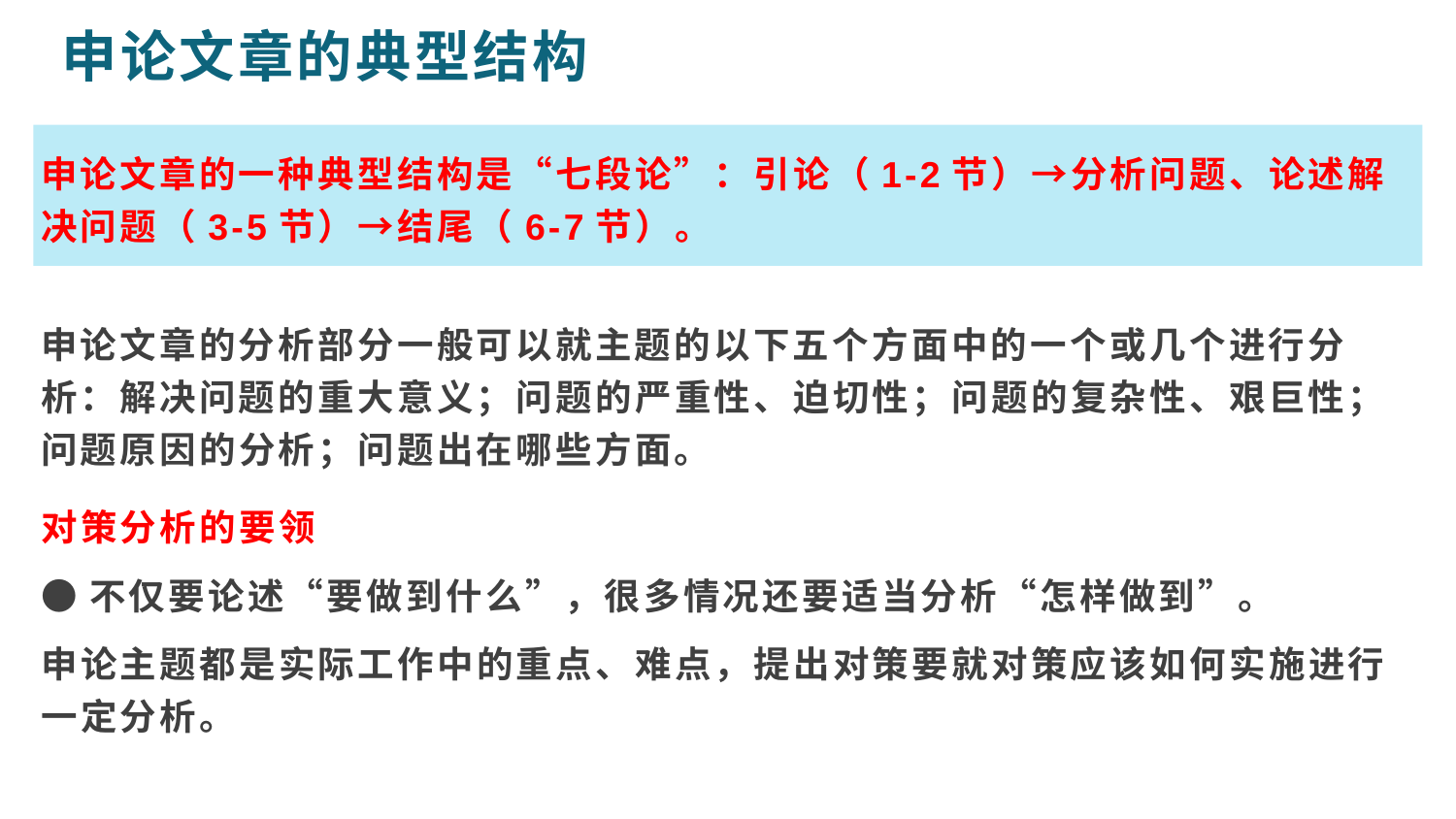

申论文章的典型结构
申论文章的一种典型结构是“七段论”：引论（1-2节）→分析问题、论述解决问题（3-5节）→结尾（6-7节）。
申论文章的分析部分一般可以就主题的以下五个方面中的一个或几个进行分析：解决问题的重大意义；问题的严重性、迫切性；问题的复杂性、艰巨性；问题原因的分析；问题出在哪些方面。
对策分析的要领
●不仅要论述“要做到什么”，很多情况还要适当分析“怎样做到”。
申论主题都是实际工作中的重点、难点，提出对策要就对策应该如何实施进行一定分析。